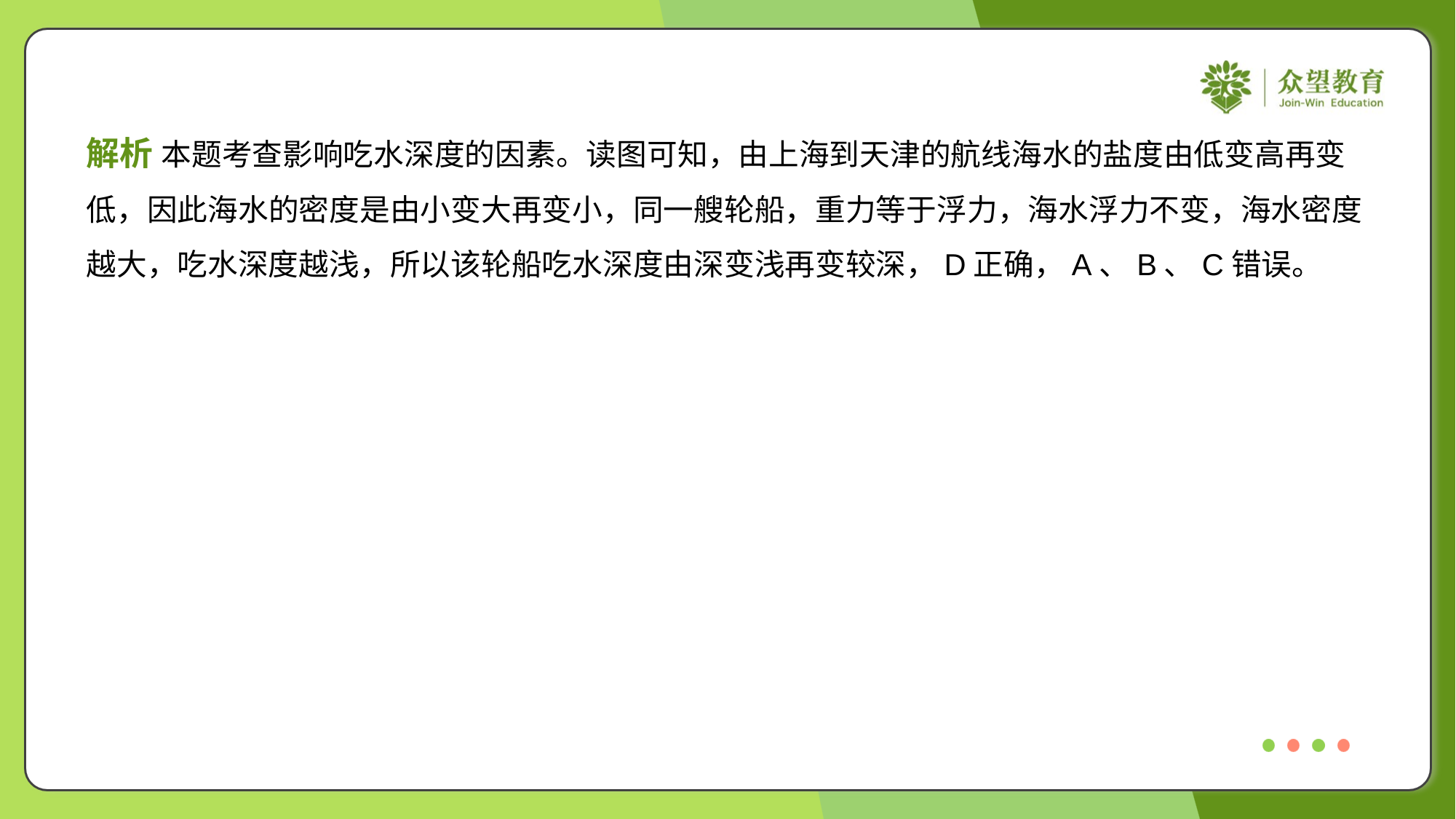

解析 本题考查影响吃水深度的因素。读图可知，由上海到天津的航线海水的盐度由低变高再变
低，因此海水的密度是由小变大再变小，同一艘轮船，重力等于浮力，海水浮力不变，海水密度
越大，吃水深度越浅，所以该轮船吃水深度由深变浅再变较深，D正确，A、B、C错误。